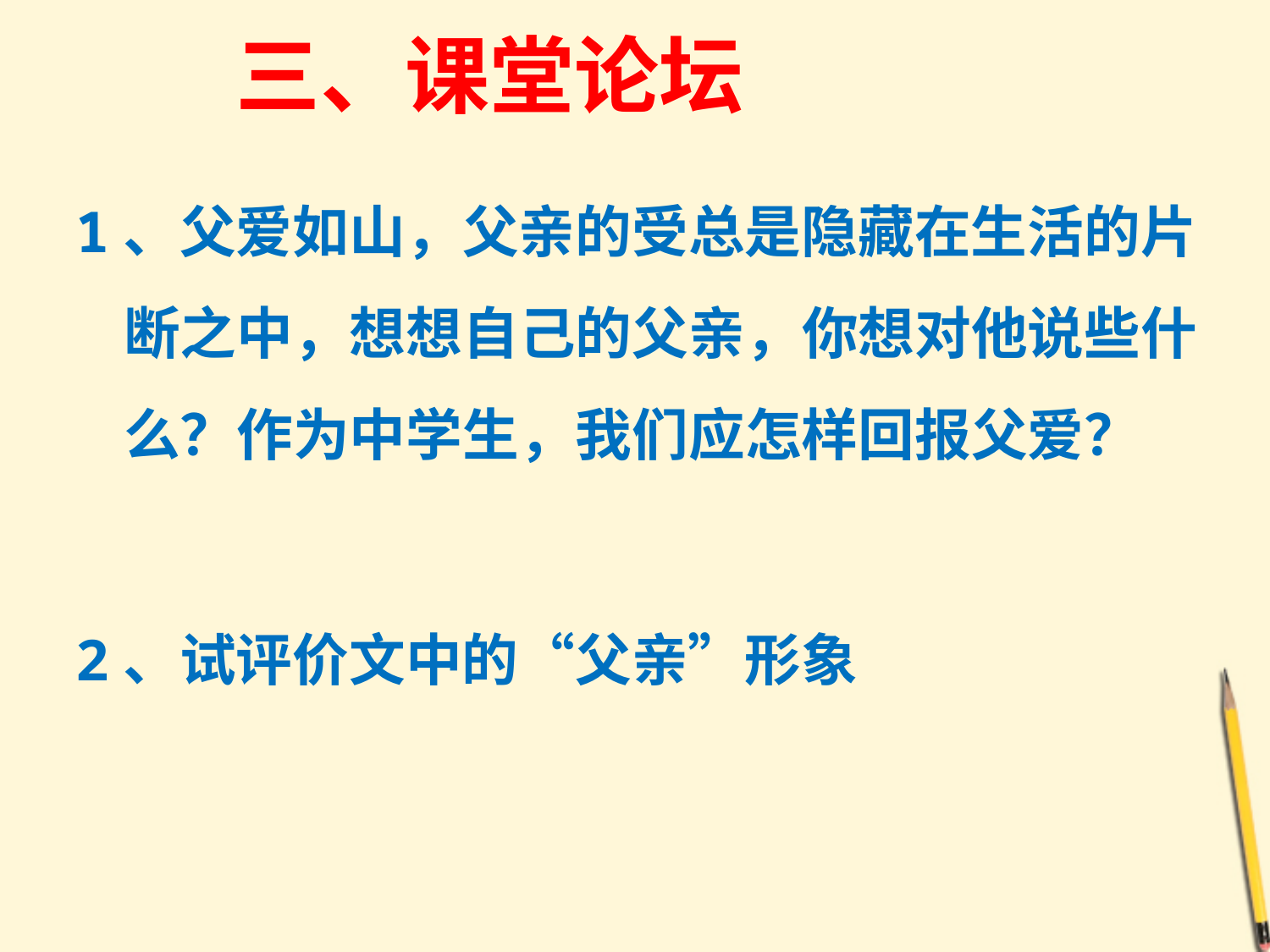

三、课堂论坛

1、父爱如山，父亲的受总是隐藏在生活的片断之中，想想自己的父亲，你想对他说些什么？作为中学生，我们应怎样回报父爱？

2、试评价文中的“父亲”形象